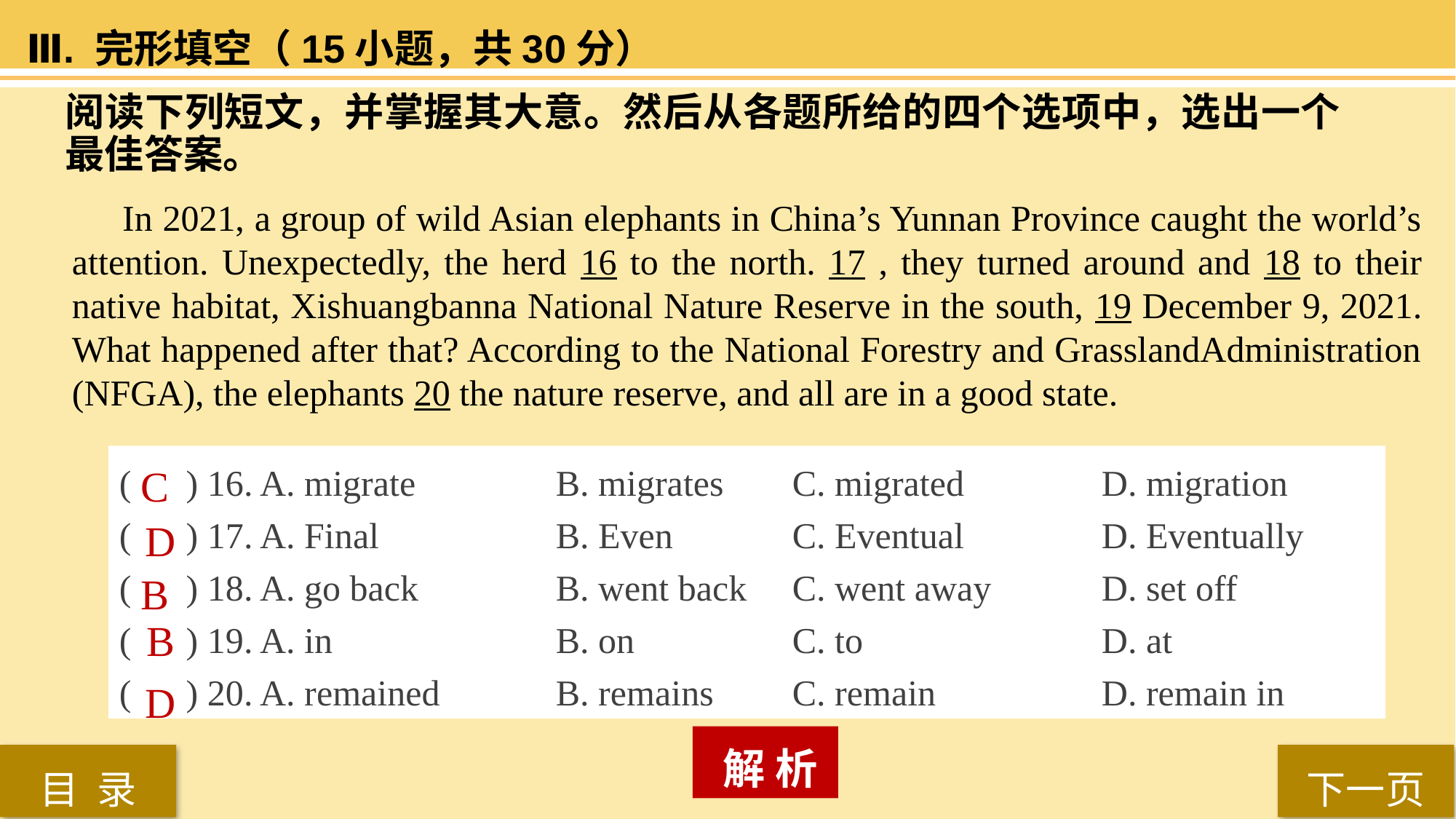

Ⅲ. 完形填空（15小题，共30分）
阅读下列短文，并掌握其大意。然后从各题所给的四个选项中，选出一个最佳答案。
     In 2021, a group of wild Asian elephants in China’s Yunnan Province caught the world’s attention. Unexpectedly, the herd 16 to the north. 17 , they turned around and 18 to their native habitat, Xishuangbanna National Nature Reserve in the south, 19 December 9, 2021. What happened after that? According to the National Forestry and GrasslandAdministration (NFGA), the elephants 20 the nature reserve, and all are in a good state.
(      ) 16. A. migrate 		B. migrates 	  C. migrated 		D. migration
(      ) 17. A. Final 		B. Even	  C. Eventual 		D. Eventually
(      ) 18. A. go back 		B. went back 	  C. went away 	D. set off
(      ) 19. A. in 		B. on 		  C. to 			D. at
(      ) 20. A. remained 	B. remains	  C. remain		D. remain in
C
D
B
B
D
 解 析